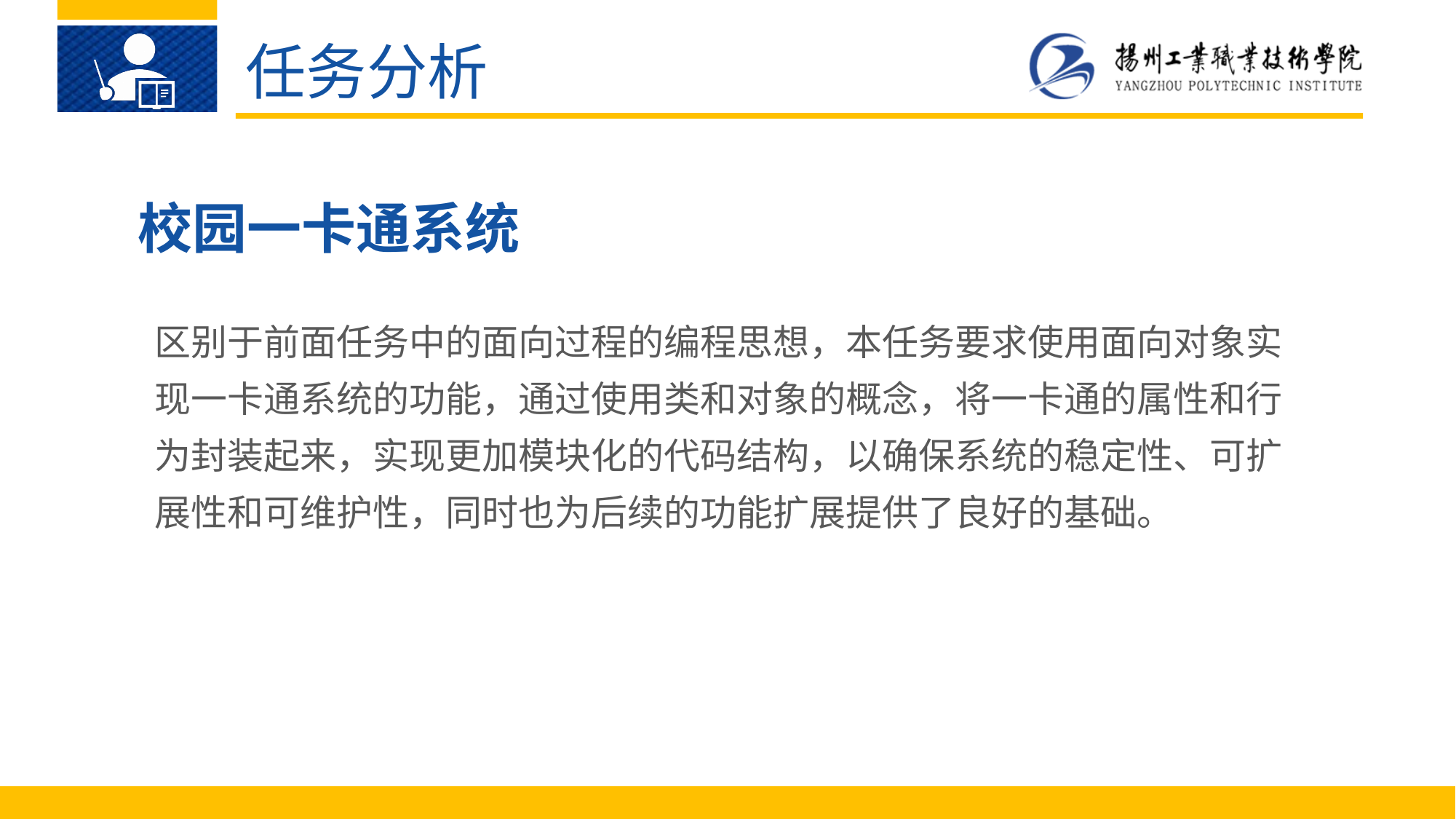

任务分析
校园一卡通系统
区别于前面任务中的面向过程的编程思想，本任务要求使用面向对象实现一卡通系统的功能，通过使用类和对象的概念，将一卡通的属性和行为封装起来，实现更加模块化的代码结构，以确保系统的稳定性、可扩展性和可维护性，同时也为后续的功能扩展提供了良好的基础。